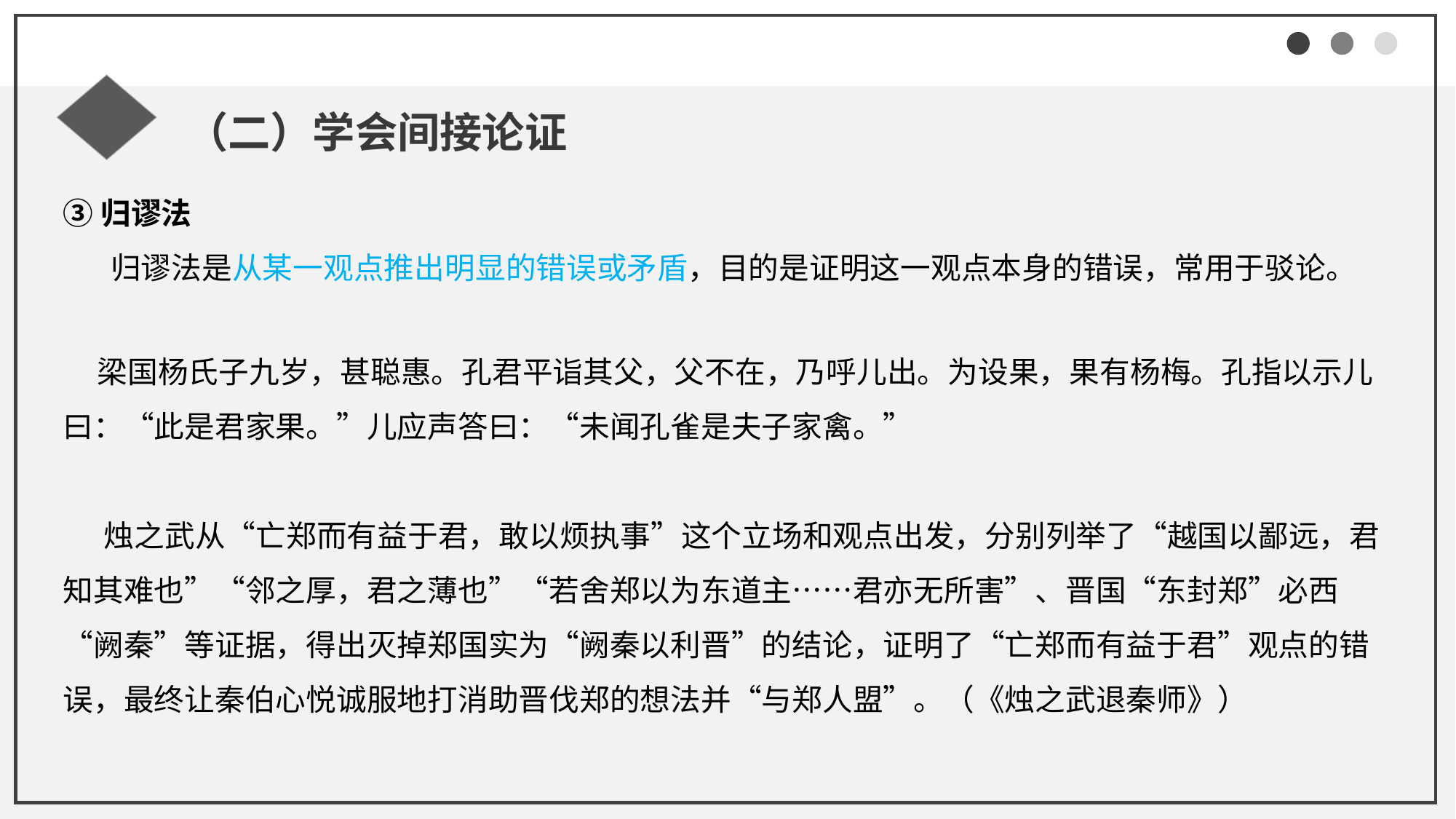

（二）学会间接论证
③归谬法
      归谬法是从某一观点推出明显的错误或矛盾，目的是证明这一观点本身的错误，常用于驳论。

    梁国杨氏子九岁，甚聪惠。孔君平诣其父，父不在，乃呼儿出。为设果，果有杨梅。孔指以示儿曰：“此是君家果。”儿应声答曰：“未闻孔雀是夫子家禽。”

     烛之武从“亡郑而有益于君，敢以烦执事”这个立场和观点出发，分别列举了“越国以鄙远，君知其难也”“邻之厚，君之薄也”“若舍郑以为东道主……君亦无所害”、晋国“东封郑”必西“阙秦”等证据，得出灭掉郑国实为“阙秦以利晋”的结论，证明了“亡郑而有益于君”观点的错误，最终让秦伯心悦诚服地打消助晋伐郑的想法并“与郑人盟”。（《烛之武退秦师》）